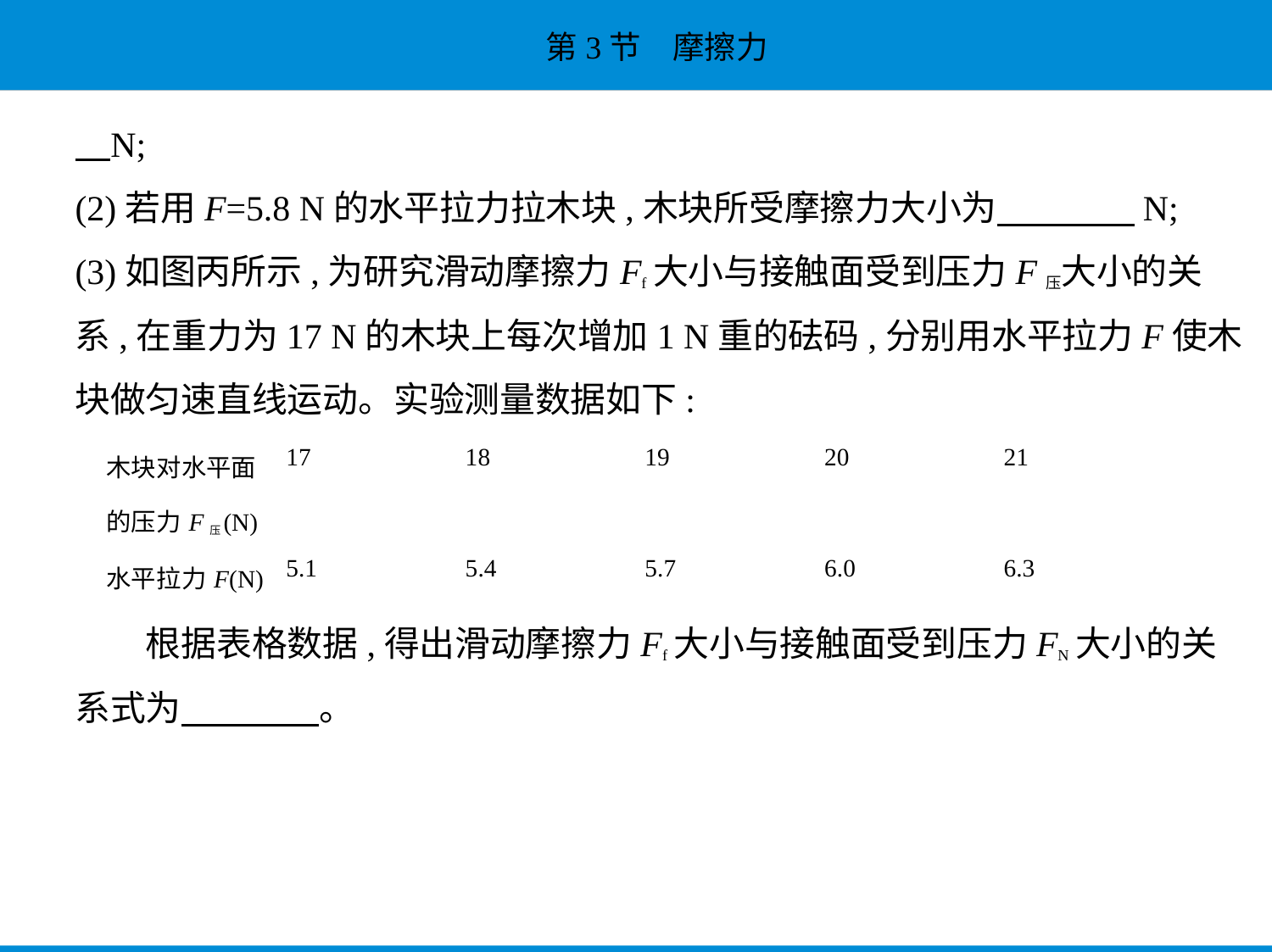

N;
(2)若用F=5.8 N的水平拉力拉木块,木块所受摩擦力大小为　　　    N;
(3)如图丙所示,为研究滑动摩擦力Ff大小与接触面受到压力F压大小的关
系,在重力为17 N的木块上每次增加1 N重的砝码,分别用水平拉力F使木
块做匀速直线运动。实验测量数据如下:
| 木块对水平面 的压力F压(N) | 17 | 18 | 19 | 20 | 21 |
| --- | --- | --- | --- | --- | --- |
| 水平拉力F(N) | 5.1 | 5.4 | 5.7 | 6.0 | 6.3 |
　　根据表格数据,得出滑动摩擦力Ff大小与接触面受到压力FN大小的关
系式为　　　    。